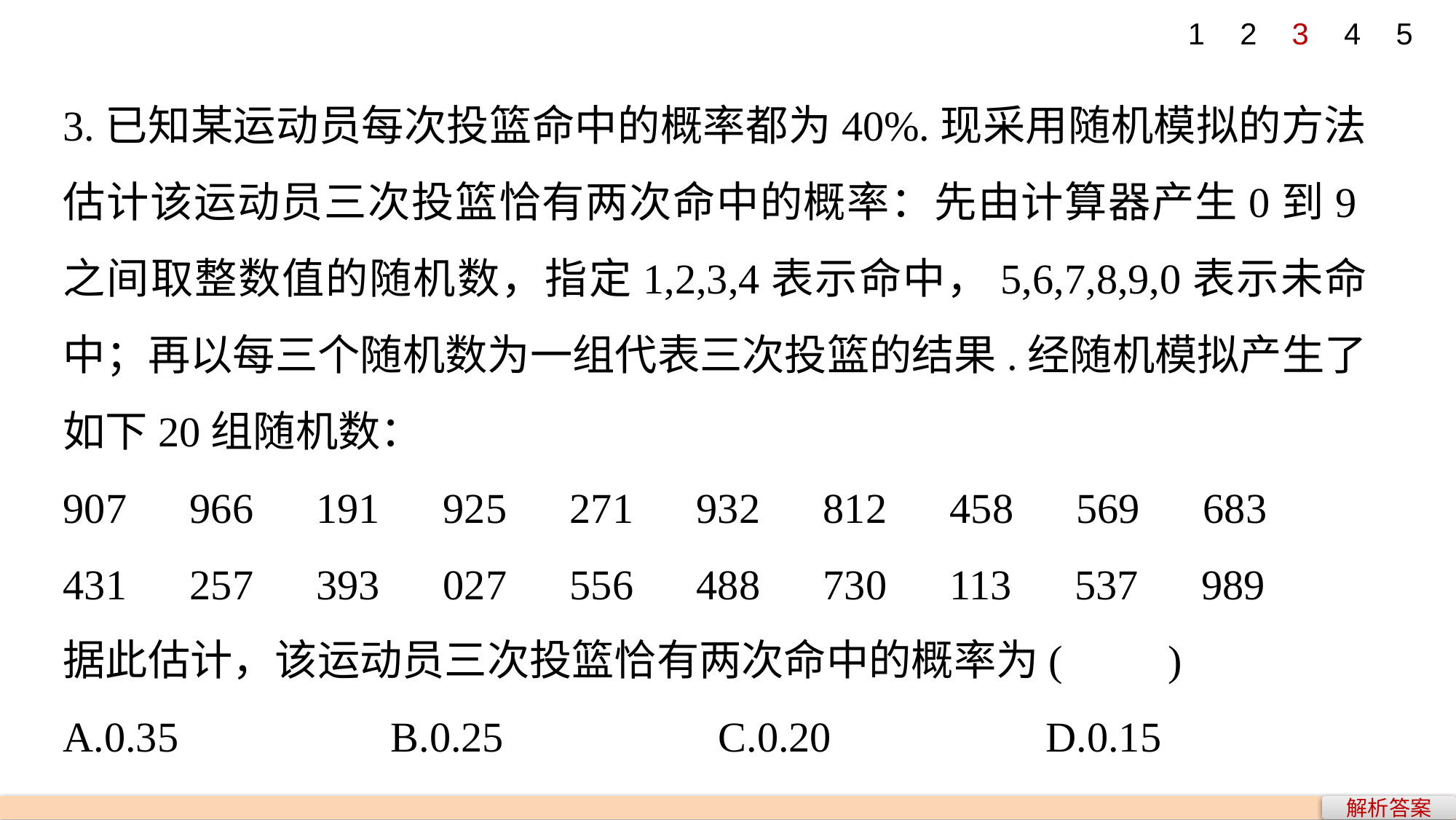

1
2
3
4
5
3.已知某运动员每次投篮命中的概率都为40%.现采用随机模拟的方法估计该运动员三次投篮恰有两次命中的概率：先由计算器产生0到9之间取整数值的随机数，指定1,2,3,4表示命中，5,6,7,8,9,0表示未命中；再以每三个随机数为一组代表三次投篮的结果.经随机模拟产生了如下20组随机数：
907　966　191　925　271　932　812　458　569　683
431　257　393　027　556　488　730　113　537　989
据此估计，该运动员三次投篮恰有两次命中的概率为(　　)
A.0.35  		B.0.25  		C.0.20  		D.0.15
解析答案